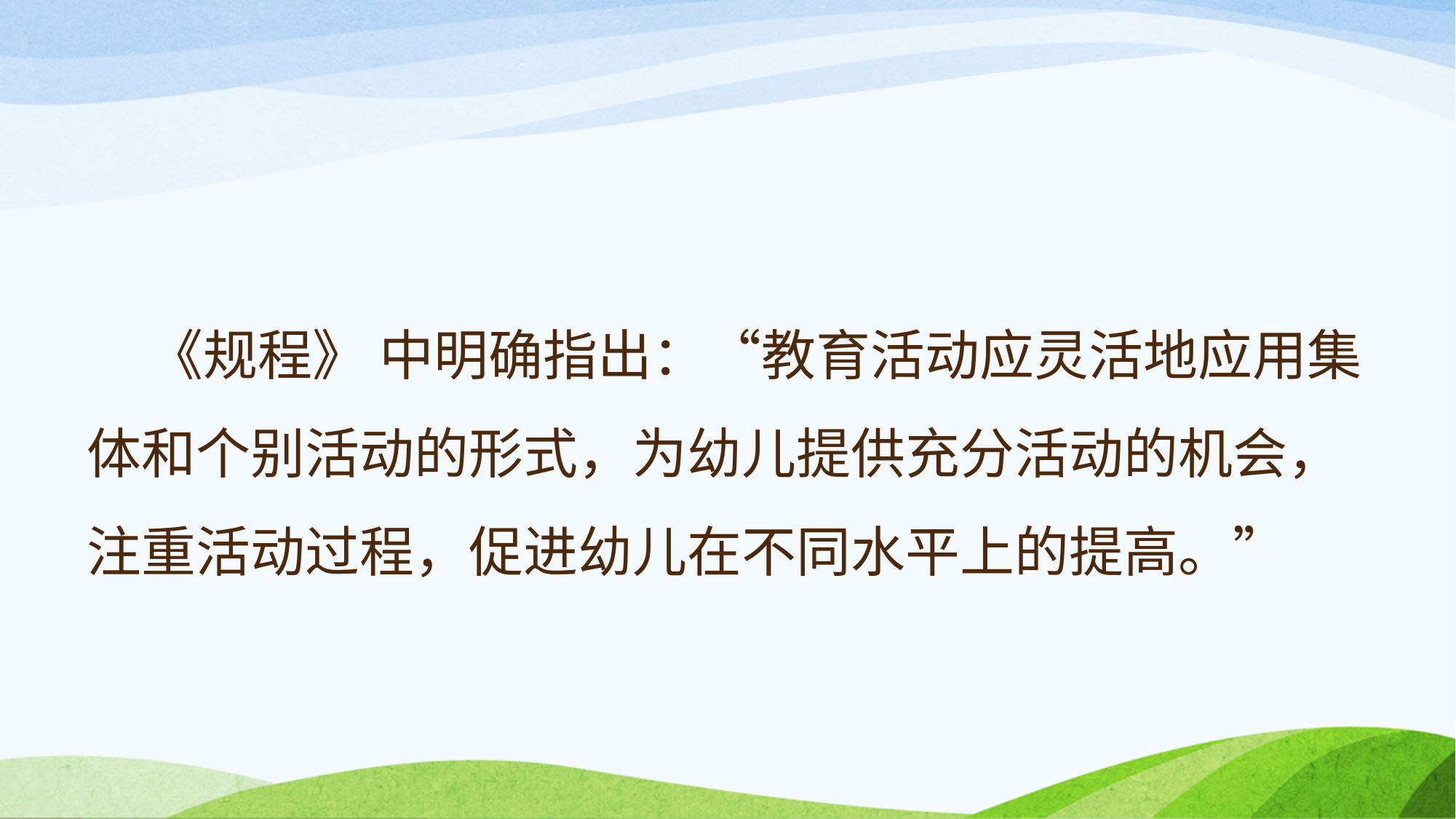

# 《规程》 中明确指出：“教育活动应灵活地应用集体和个别活动的形式，为幼儿提供充分活动的机会，注重活动过程，促进幼儿在不同水平上的提高。”